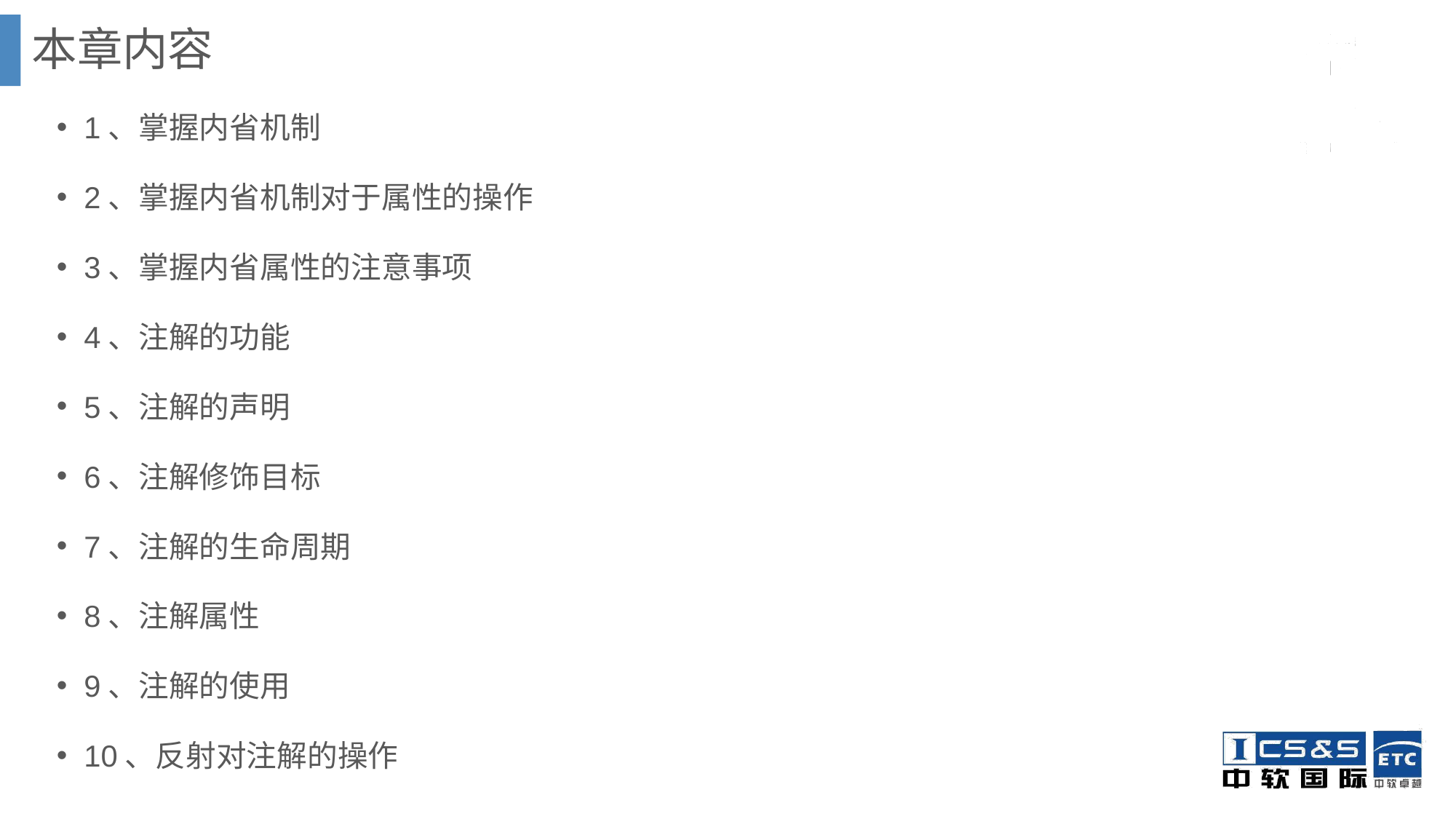

# 本章内容
1、掌握内省机制
2、掌握内省机制对于属性的操作
3、掌握内省属性的注意事项
4、注解的功能
5、注解的声明
6、注解修饰目标
7、注解的生命周期
8、注解属性
9、注解的使用
10、反射对注解的操作